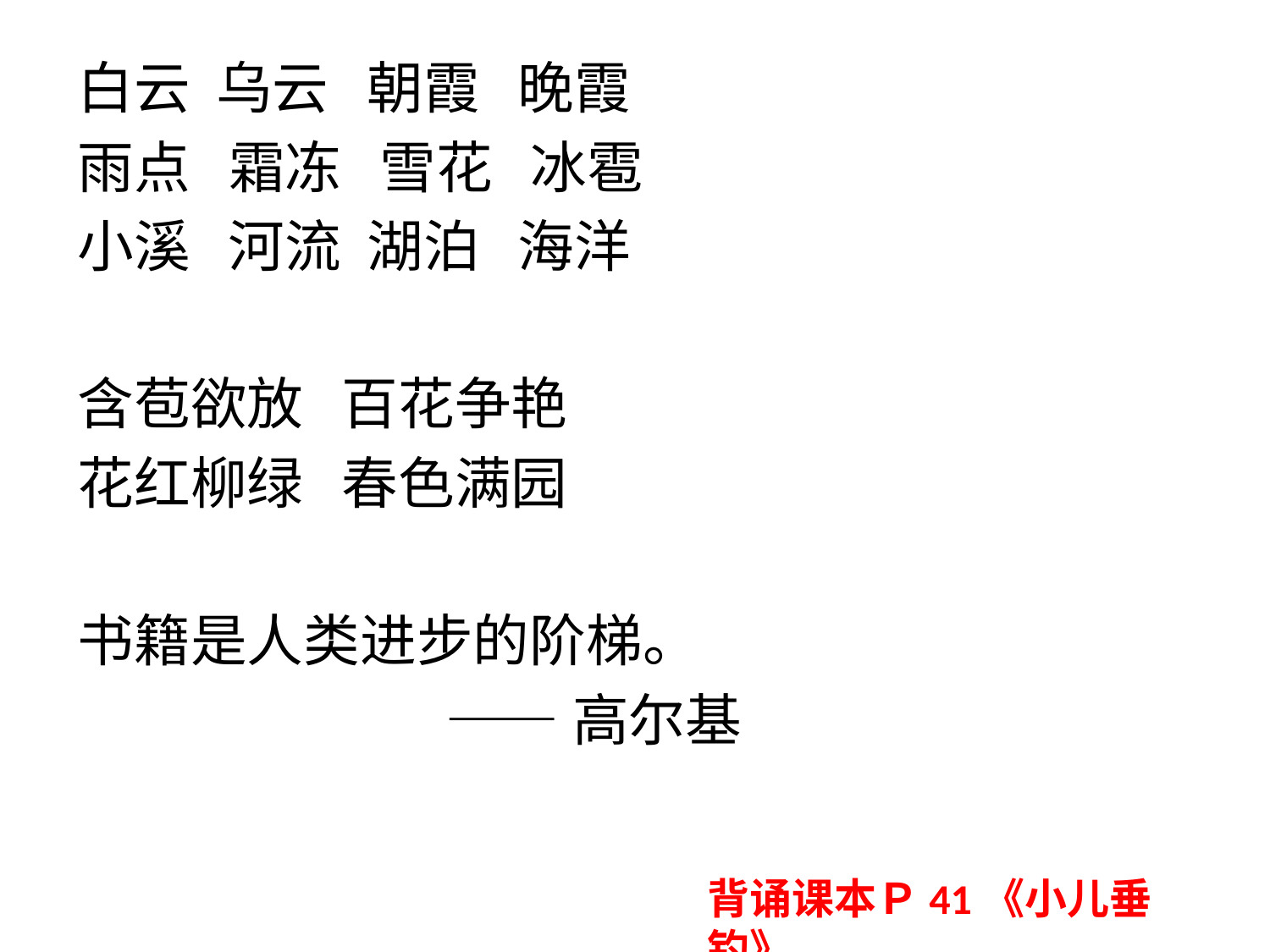

白云  乌云   朝霞   晚霞
雨点   霜冻   雪花   冰雹
小溪   河流  湖泊   海洋

含苞欲放   百花争艳
花红柳绿   春色满园

书籍是人类进步的阶梯。
                             ——高尔基
背诵课本Ｐ41《小儿垂钓》